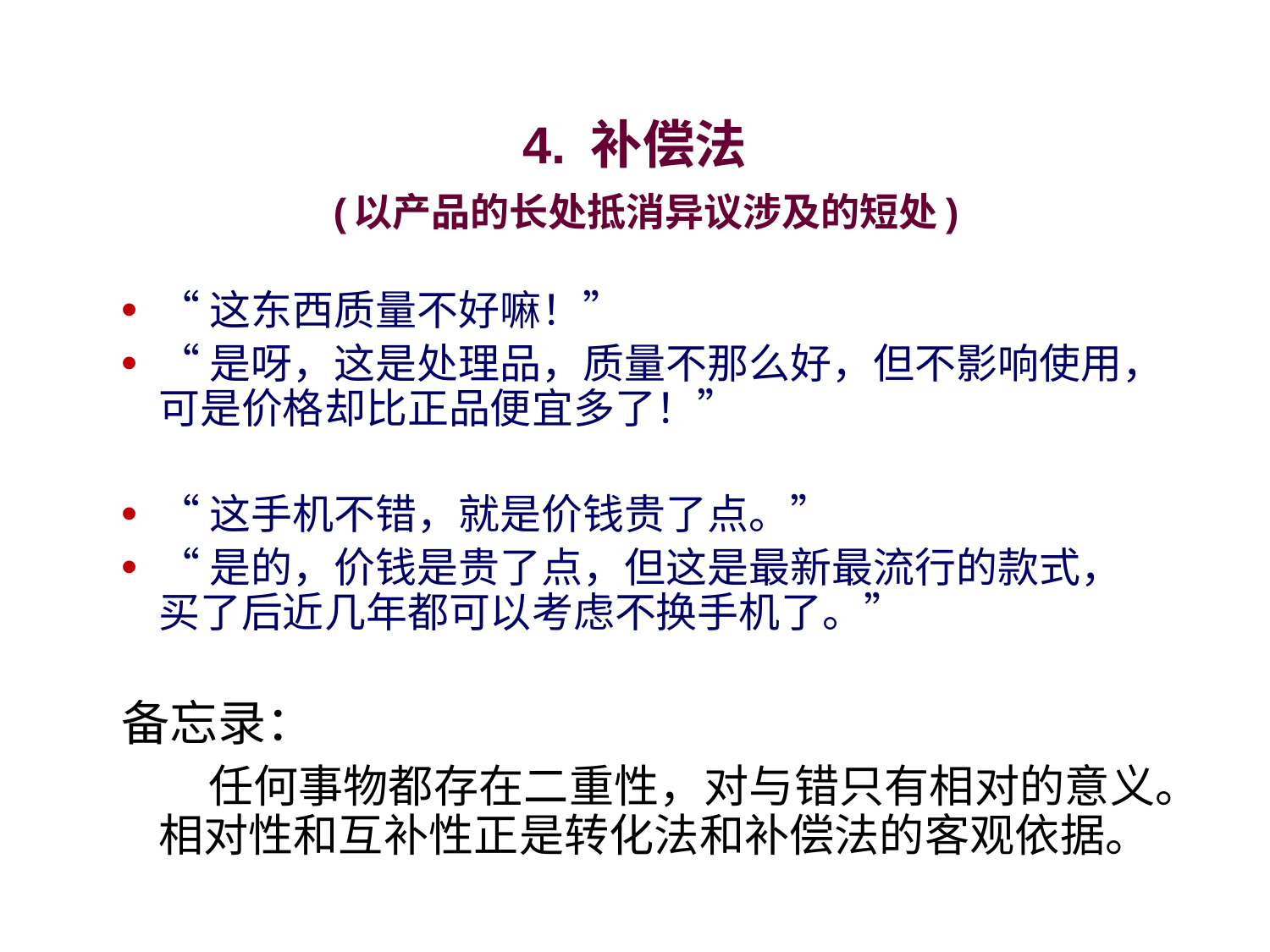

# 4. 补偿法 (以产品的长处抵消异议涉及的短处)
“这东西质量不好嘛！”
“是呀，这是处理品，质量不那么好，但不影响使用，可是价格却比正品便宜多了！”

“这手机不错，就是价钱贵了点。”
“是的，价钱是贵了点，但这是最新最流行的款式，买了后近几年都可以考虑不换手机了。”

备忘录：
       任何事物都存在二重性，对与错只有相对的意义。相对性和互补性正是转化法和补偿法的客观依据。